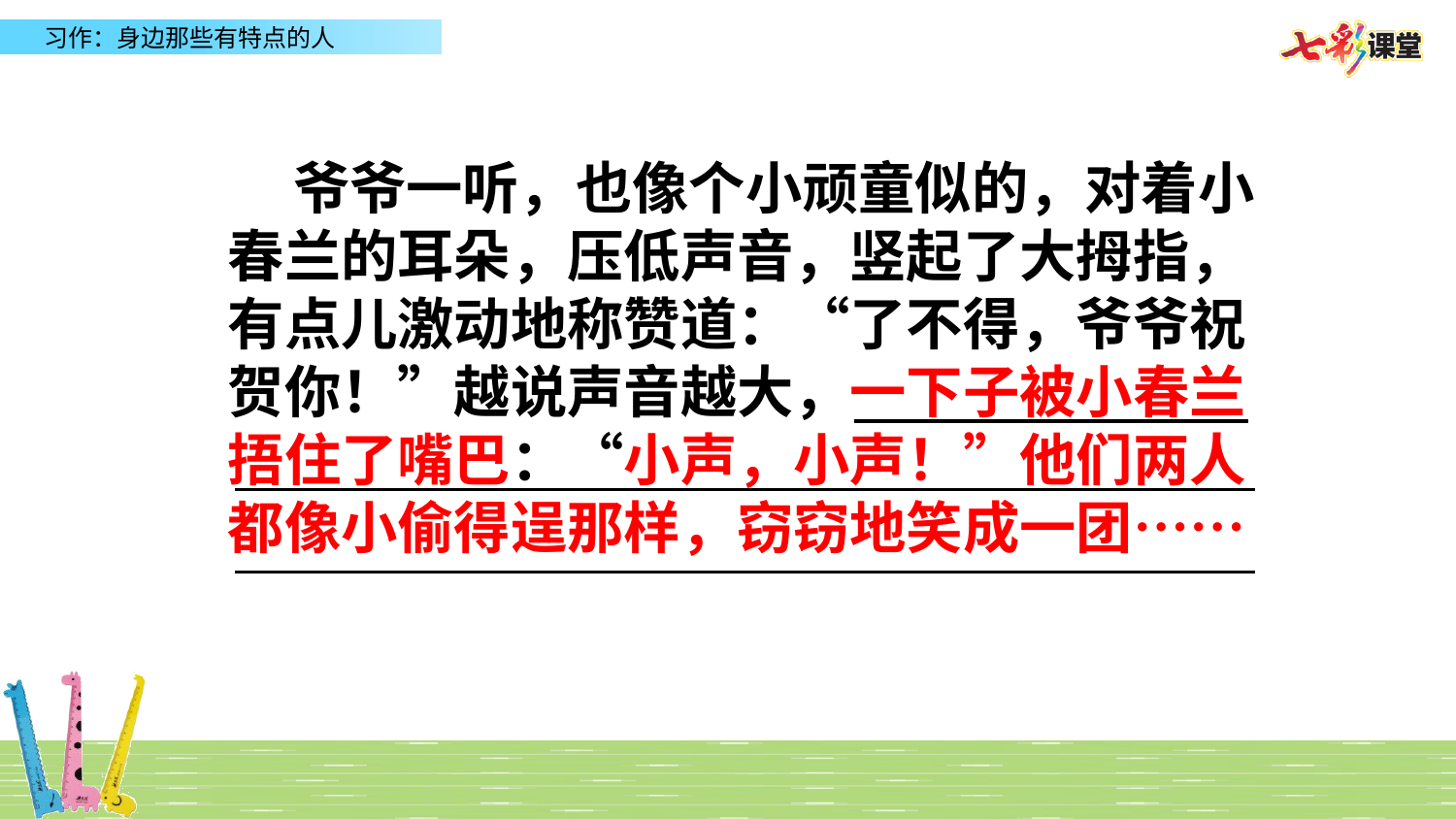

爷爷一听，也像个小顽童似的，对着小春兰的耳朵，压低声音，竖起了大拇指，有点儿激动地称赞道：“了不得，爷爷祝贺你！”越说声音越大，一下子被小春兰捂住了嘴巴：“小声，小声！”他们两人都像小偷得逞那样，窃窃地笑成一团……